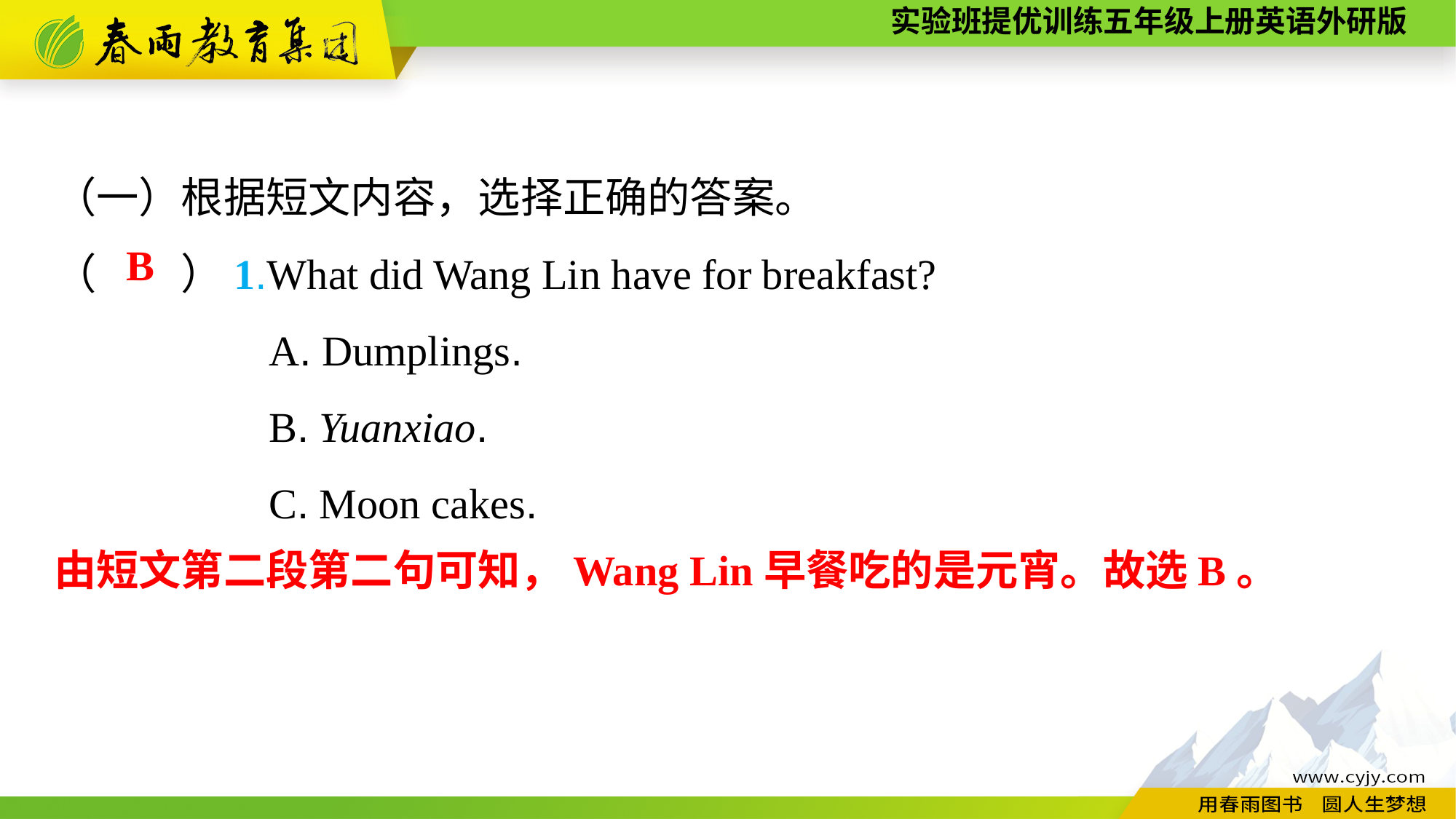

（一）根据短文内容，选择正确的答案。
（　　）1.What did Wang Lin have for breakfast?
A. Dumplings.
B. Yuanxiao.
C. Moon cakes.
B
由短文第二段第二句可知，Wang Lin早餐吃的是元宵。故选B。